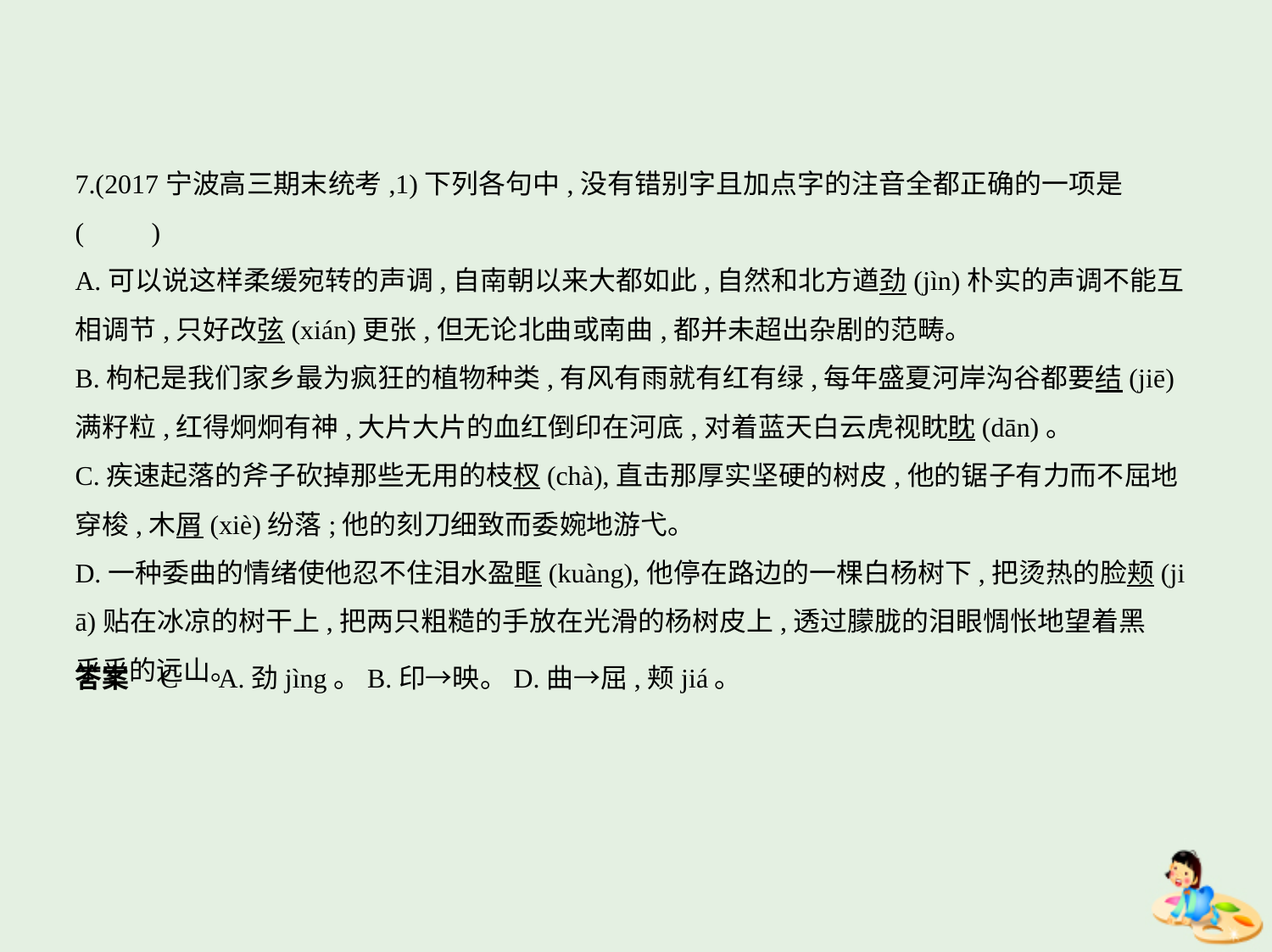

7.(2017宁波高三期末统考,1)下列各句中,没有错别字且加点字的注音全都正确的一项是 (    　)
A.可以说这样柔缓宛转的声调,自南朝以来大都如此,自然和北方遒劲(jìn)朴实的声调不能互
相调节,只好改弦(xián)更张,但无论北曲或南曲,都并未超出杂剧的范畴。
B.枸杞是我们家乡最为疯狂的植物种类,有风有雨就有红有绿,每年盛夏河岸沟谷都要结(jiē)
满籽粒,红得炯炯有神,大片大片的血红倒印在河底,对着蓝天白云虎视眈眈(dān)。
C.疾速起落的斧子砍掉那些无用的枝杈(chà),直击那厚实坚硬的树皮,他的锯子有力而不屈地
穿梭,木屑(xiè)纷落;他的刻刀细致而委婉地游弋。
D.一种委曲的情绪使他忍不住泪水盈眶(kuàng),他停在路边的一棵白杨树下,把烫热的脸颊(ji
ā)贴在冰凉的树干上,把两只粗糙的手放在光滑的杨树皮上,透过朦胧的泪眼惆怅地望着黑
乎乎的远山。
答案    C　A.劲jìng。B.印→映。D.曲→屈,颊jiá。